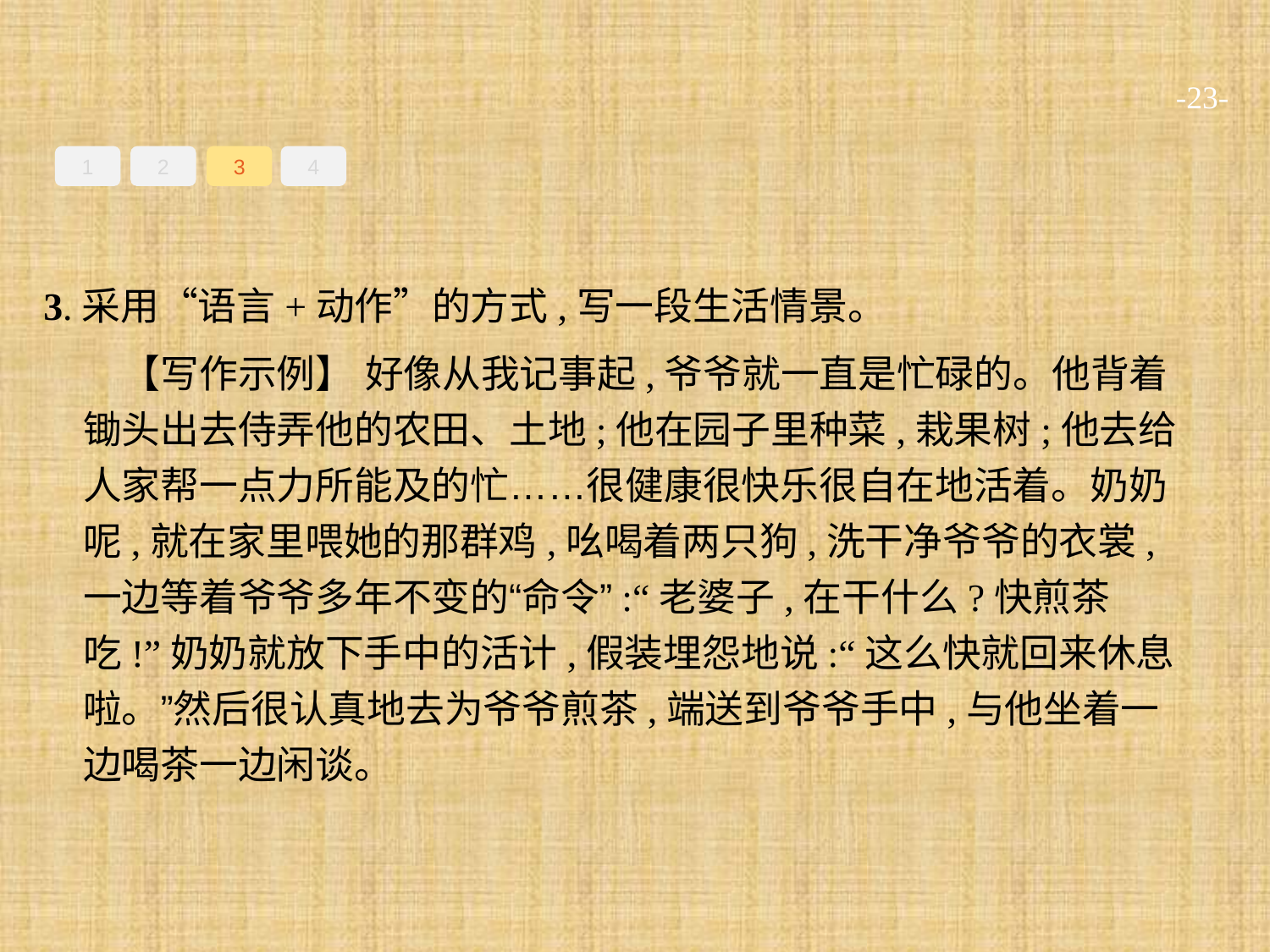

-23-
1
2
3
4
3.采用“语言+动作”的方式,写一段生活情景。
【写作示例】 好像从我记事起,爷爷就一直是忙碌的。他背着锄头出去侍弄他的农田、土地;他在园子里种菜,栽果树;他去给人家帮一点力所能及的忙……很健康很快乐很自在地活着。奶奶呢,就在家里喂她的那群鸡,吆喝着两只狗,洗干净爷爷的衣裳,一边等着爷爷多年不变的“命令”:“老婆子,在干什么?快煎茶吃!”奶奶就放下手中的活计,假装埋怨地说:“这么快就回来休息啦。”然后很认真地去为爷爷煎茶,端送到爷爷手中,与他坐着一边喝茶一边闲谈。